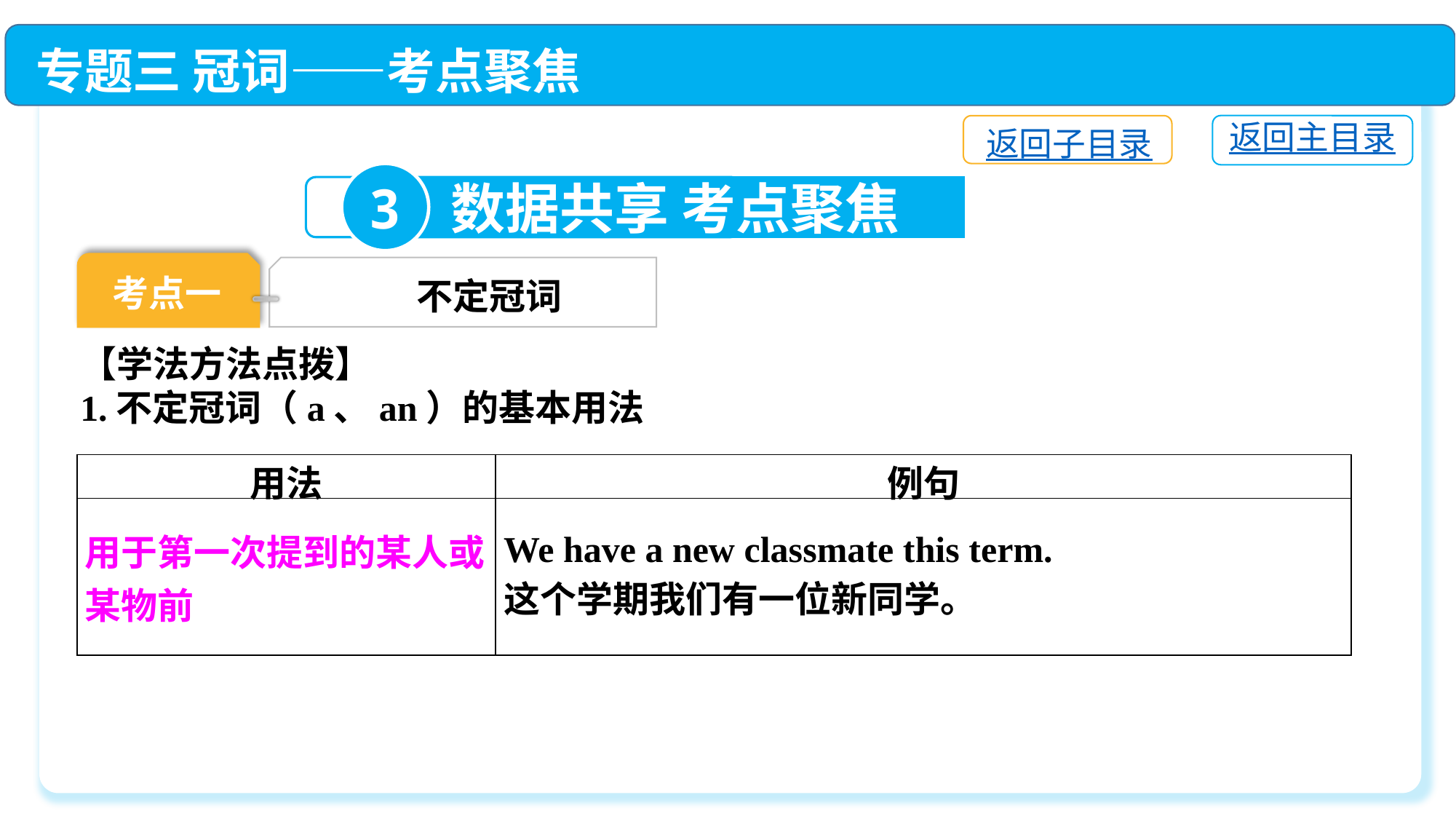

专题三 冠词——考点聚焦

返回主目录

返回子目录
3

数据共享 考点聚焦
考点一
不定冠词

【学法方法点拨】
1.不定冠词（a、an）的基本用法

| 用法 | 例句 |
| --- | --- |
| 用于第一次提到的某人或某物前 | We have a new classmate this term. 这个学期我们有一位新同学。 |